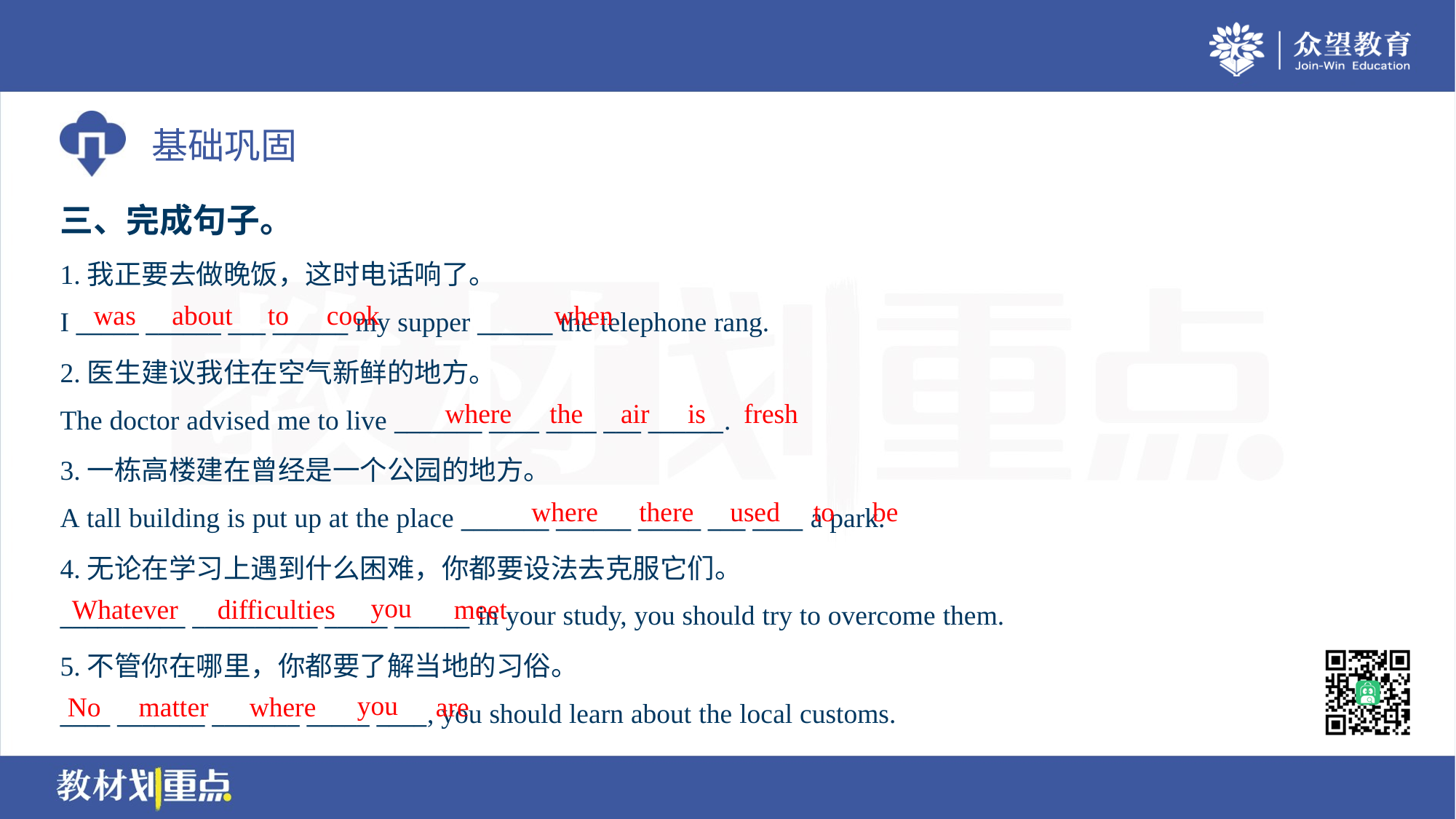

三、完成句子。
1.我正要去做晚饭，这时电话响了。
I _____ ______ ___ ______ my supper ______ the telephone rang.
was
about
to
cook
when
2.医生建议我住在空气新鲜的地方。
The doctor advised me to live _______ ____ ____ ___ ______.
where
the
air
is
fresh
3.一栋高楼建在曾经是一个公园的地方。
A tall building is put up at the place _______ ______ _____ ___ ____ a park.
where
there
used
to
be
4.无论在学习上遇到什么困难，你都要设法去克服它们。
__________ __________ _____ ______ in your study, you should try to overcome them.
you
Whatever
difficulties
meet
5.不管你在哪里，你都要了解当地的习俗。
____ _______ _______ _____ ____, you should learn about the local customs.
you
No
matter
where
are